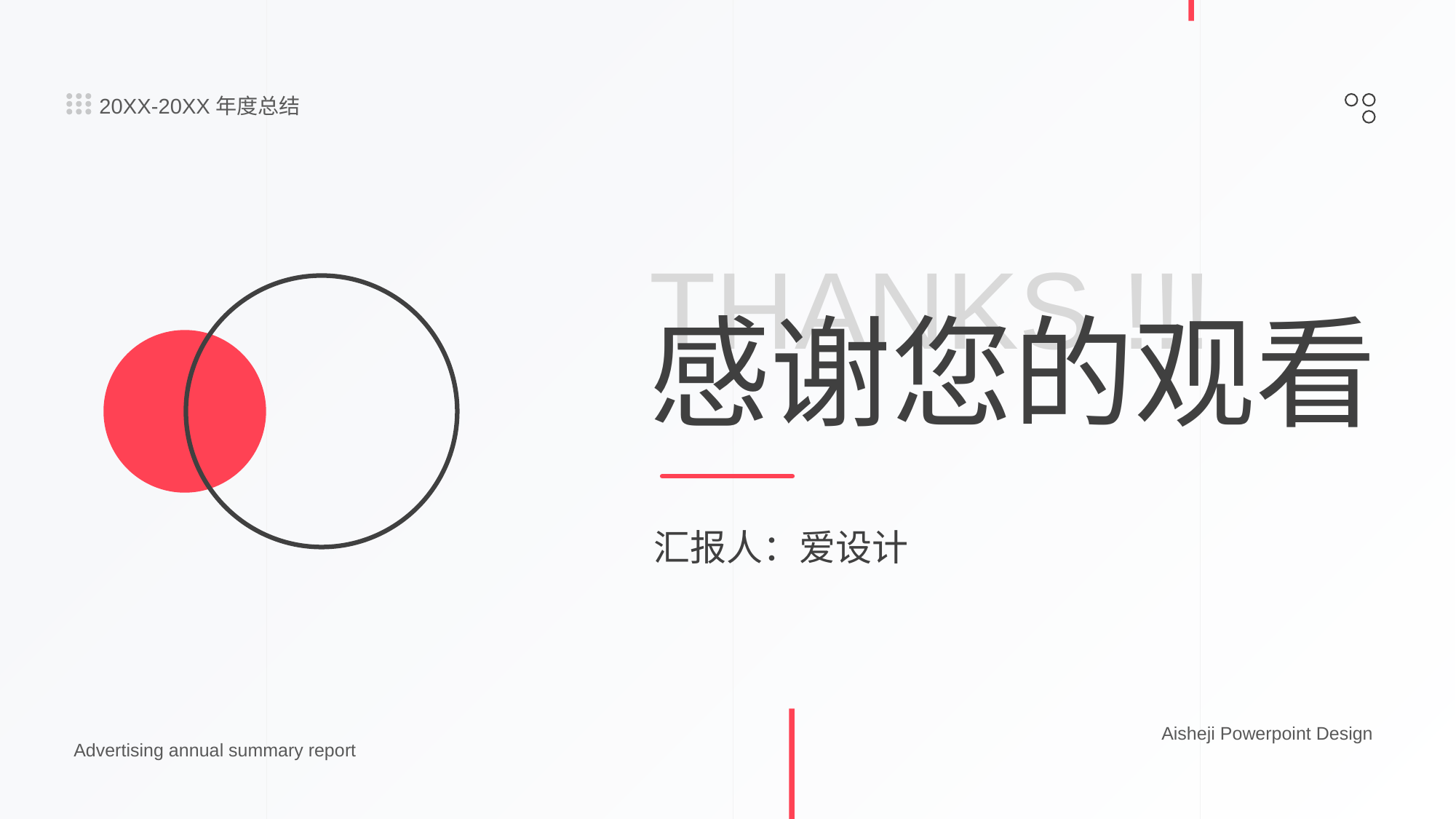

20XX-20XX年度总结

THANKS !!!
感谢您的观看
汇报人：爱设计

Aisheji Powerpoint Design
Advertising annual summary report